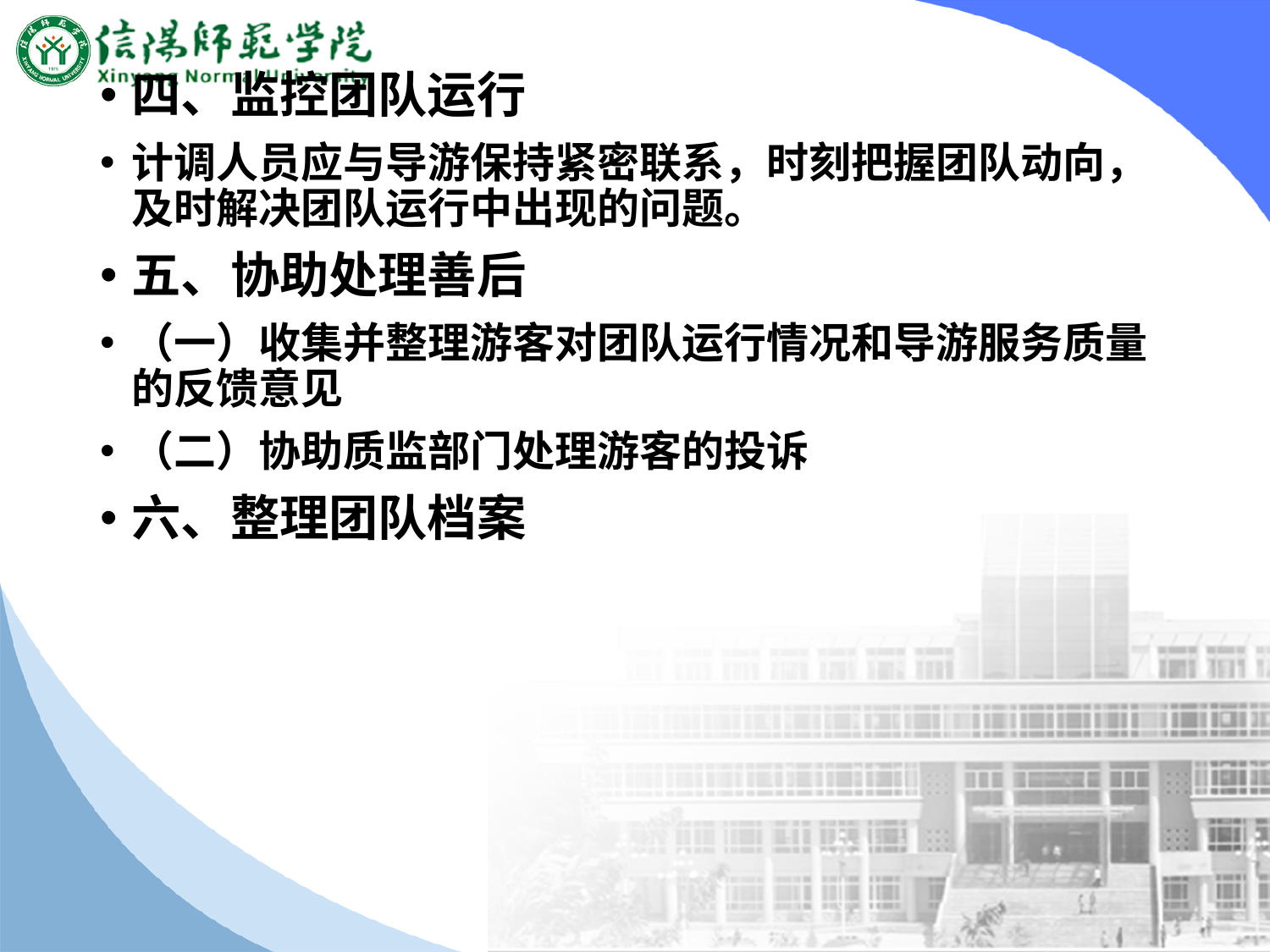

#
四、监控团队运行
计调人员应与导游保持紧密联系，时刻把握团队动向，及时解决团队运行中出现的问题。
五、协助处理善后
（一）收集并整理游客对团队运行情况和导游服务质量的反馈意见
（二）协助质监部门处理游客的投诉
六、整理团队档案